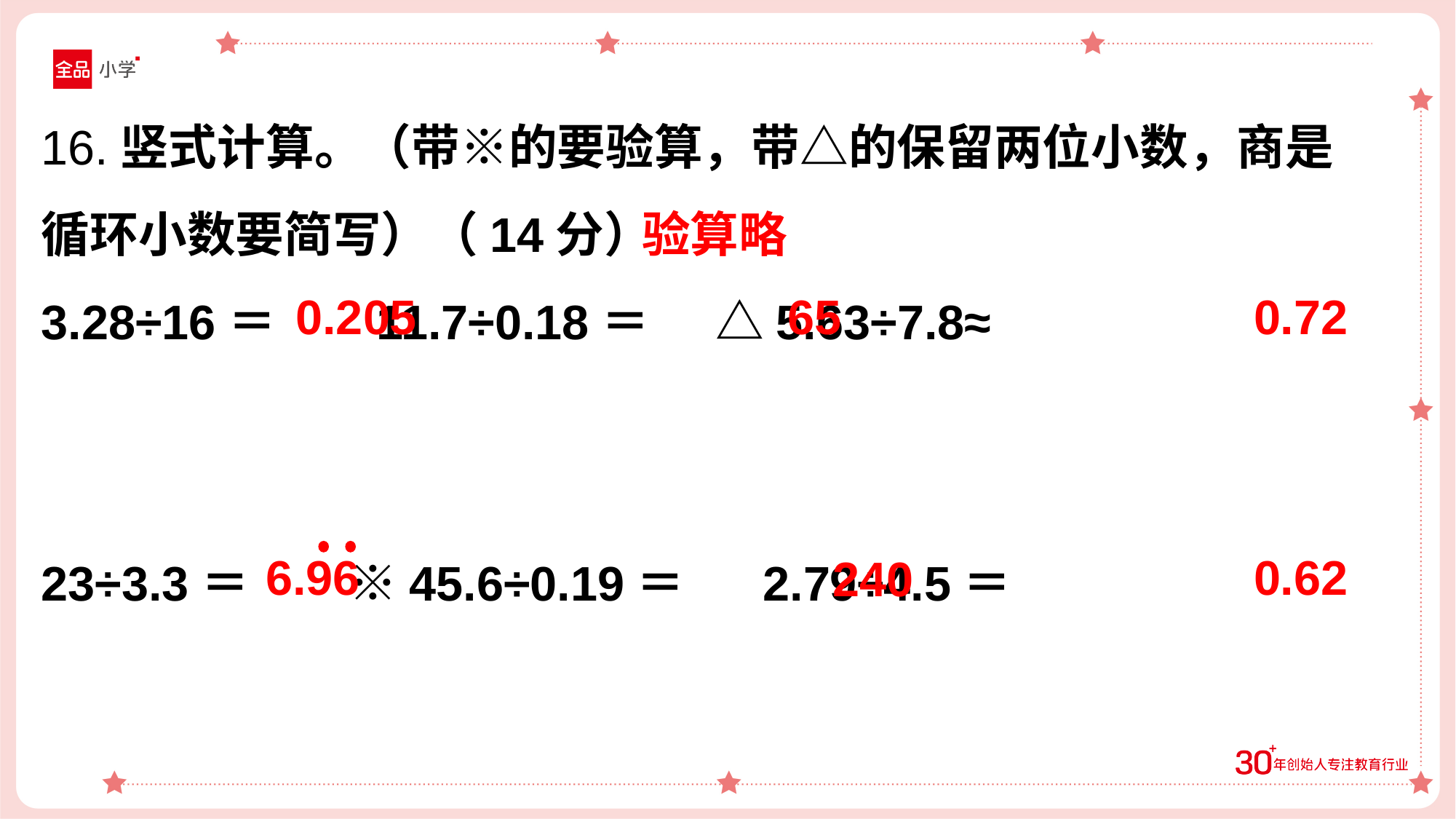

16.竖式计算。（带※的要验算，带△的保留两位小数，商是循环小数要简写）（14分）
3.28÷16＝        11.7÷0.18＝      △5.63÷7.8≈

23÷3.3＝         ※45.6÷0.19＝      2.79÷4.5＝
验算略
0.205
65
0.72
6.96

0.62
240